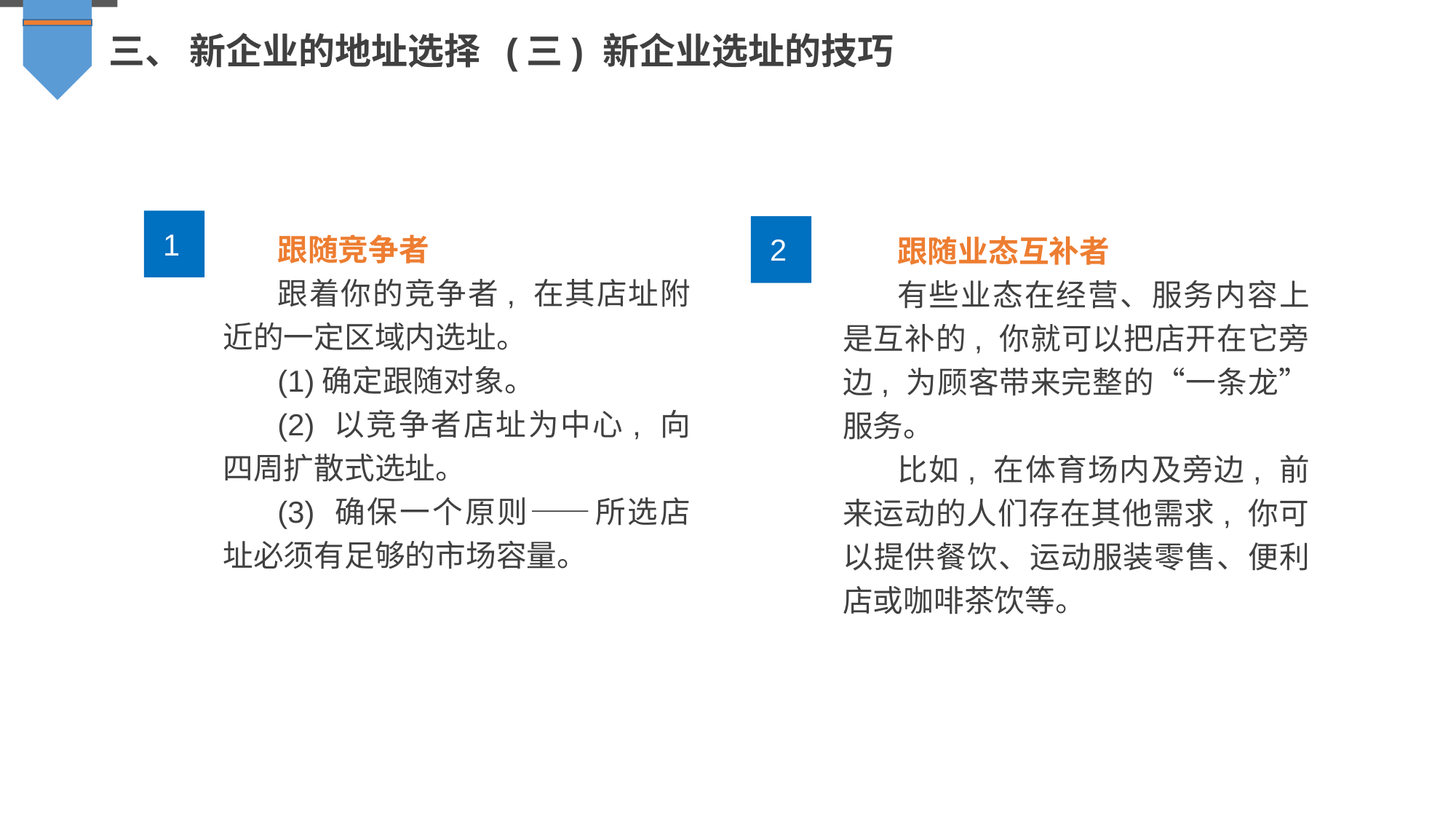

三、 新企业的地址选择  (三) 新企业选址的技巧

1
跟随竞争者
跟着你的竞争者, 在其店址附近的一定区域内选址。
(1)确定跟随对象。
(2) 以竞争者店址为中心, 向四周扩散式选址。
(3) 确保一个原则——所选店址必须有足够的市场容量。
跟随业态互补者
有些业态在经营、服务内容上是互补的, 你就可以把店开在它旁边, 为顾客带来完整的“一条龙”服务。
比如, 在体育场内及旁边, 前来运动的人们存在其他需求, 你可以提供餐饮、运动服装零售、便利店或咖啡茶饮等。
2